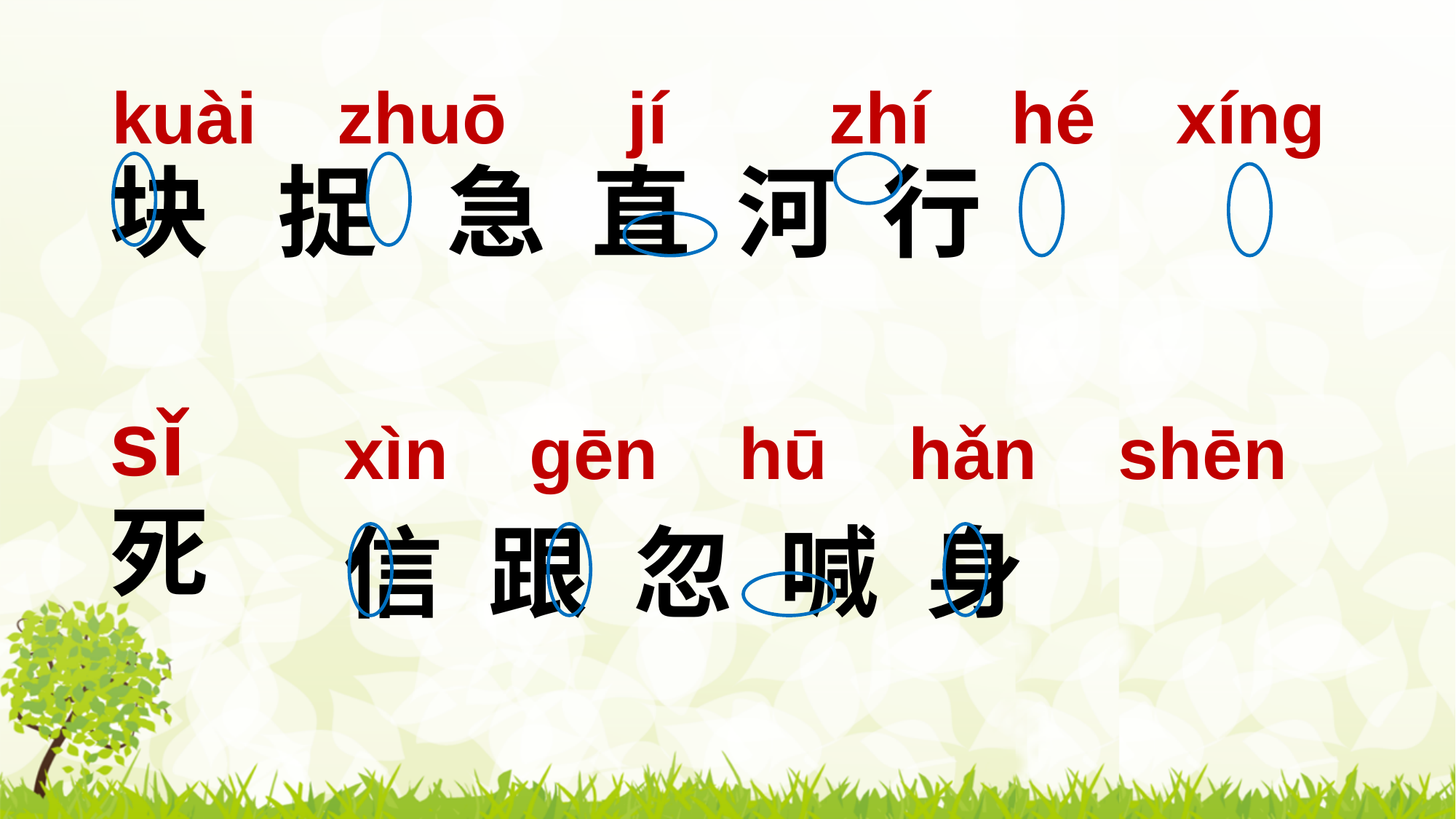

kuài    zhuō      jí        zhí    hé    xínɡ
块   捉   急  直  河  行

死

sǐ
xìn    ɡēn    hū    hǎn    shēn
信  跟  忽  喊  身